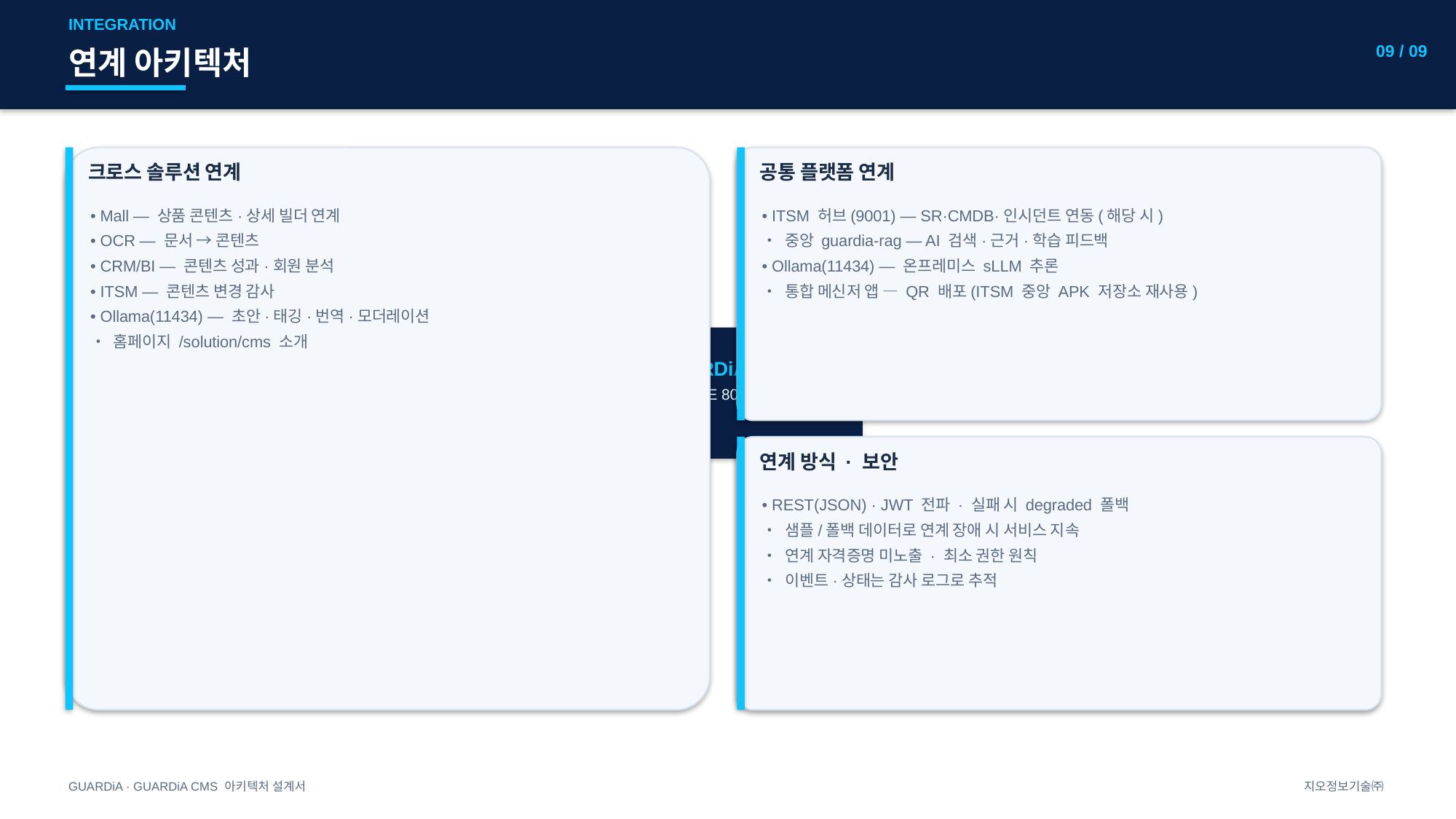

INTEGRATION
09 / 09
연계 아키텍처

크로스 솔루션 연계
공통 플랫폼 연계
• Mall — 상품 콘텐츠·상세 빌더 연계
• OCR — 문서 → 콘텐츠
• CRM/BI — 콘텐츠 성과·회원 분석
• ITSM — 콘텐츠 변경 감사
• Ollama(11434) — 초안·태깅·번역·모더레이션
• 홈페이지 /solution/cms 소개
• ITSM 허브(9001) — SR·CMDB·인시던트 연동(해당 시)
• 중앙 guardia-rag — AI 검색·근거·학습 피드백
• Ollama(11434) — 온프레미스 sLLM 추론
• 통합 메신저 앱 — QR 배포(ITSM 중앙 APK 저장소 재사용)

GUARDiA CMS
BE 8012

연계 방식 · 보안
• REST(JSON) · JWT 전파 · 실패 시 degraded 폴백
• 샘플/폴백 데이터로 연계 장애 시 서비스 지속
• 연계 자격증명 미노출 · 최소 권한 원칙
• 이벤트·상태는 감사 로그로 추적
GUARDiA · GUARDiA CMS 아키텍처 설계서
지오정보기술㈜